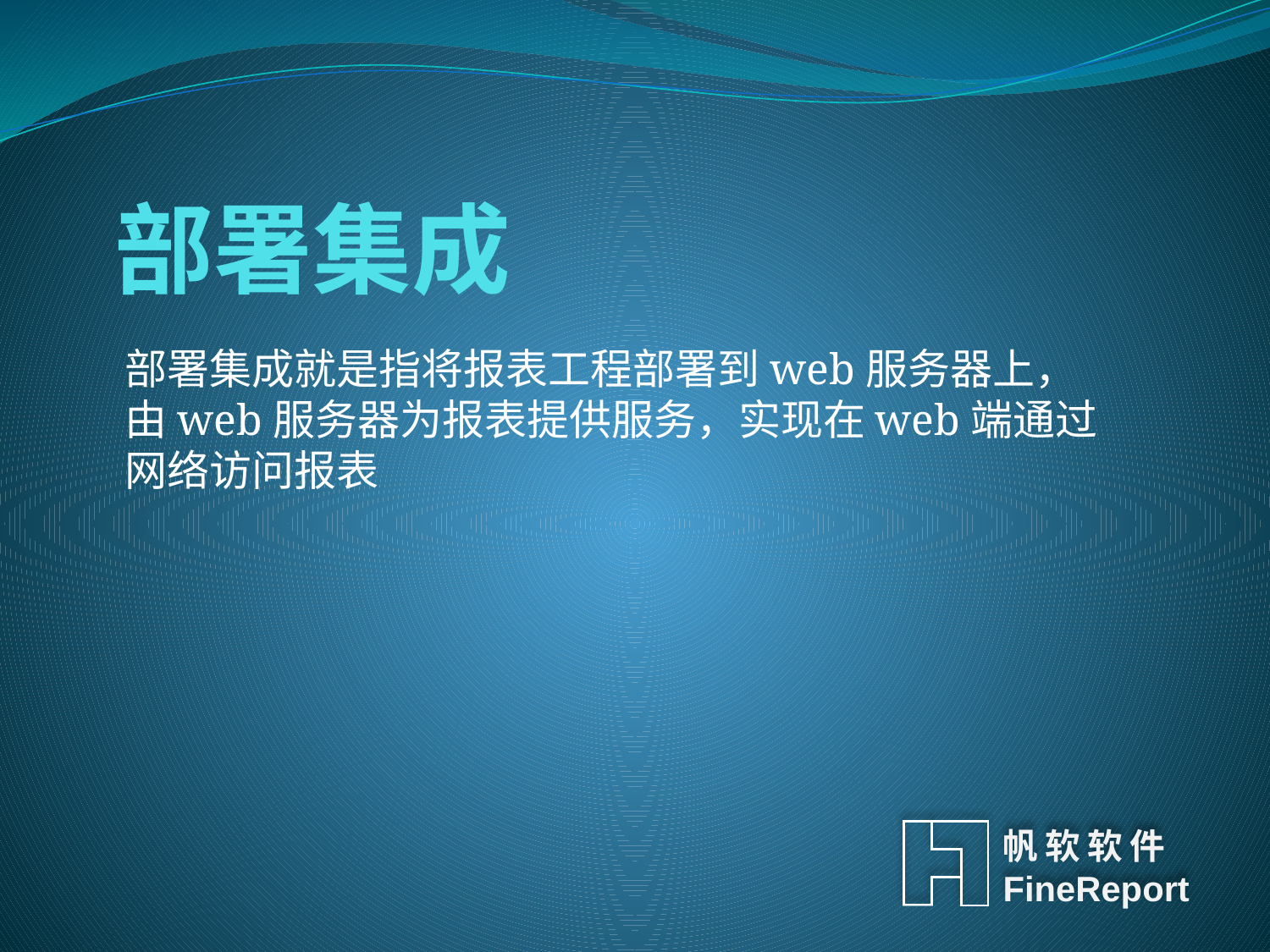

# 部署集成
部署集成就是指将报表工程部署到web服务器上，由web服务器为报表提供服务，实现在web端通过网络访问报表